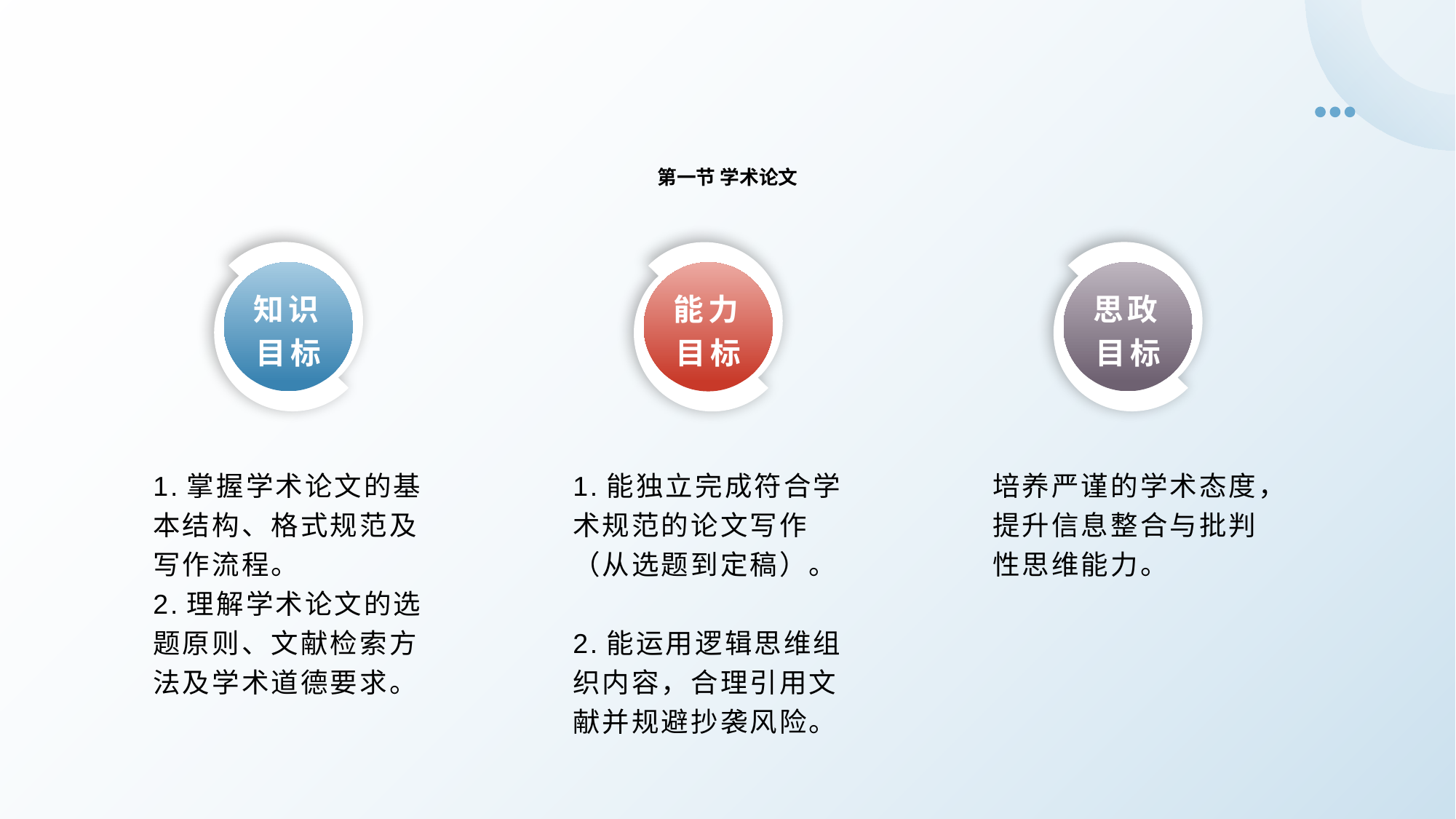

第一节 学术论文

知识目标
思政目标
能力目标
1.掌握学术论文的基本结构、格式规范及写作流程。
2.理解学术论文的选题原则、文献检索方法及学术道德要求。
培养严谨的学术态度，提升信息整合与批判性思维能力。
1.能独立完成符合学术规范的论文写作（从选题到定稿）。
2.能运用逻辑思维组织内容，合理引用文献并规避抄袭风险。